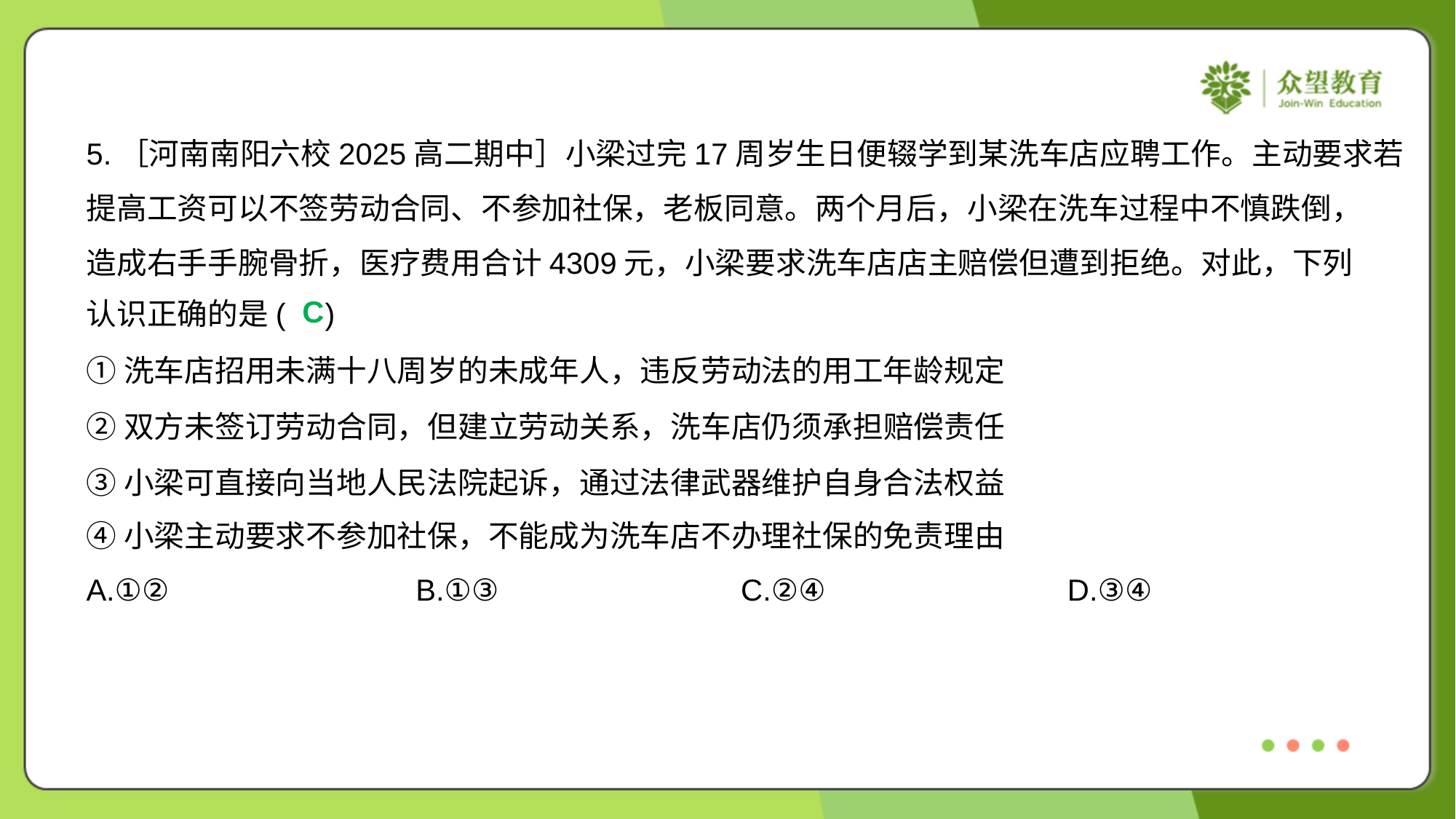

5.［河南南阳六校2025高二期中］小梁过完17周岁生日便辍学到某洗车店应聘工作。主动要求若
提高工资可以不签劳动合同、不参加社保，老板同意。两个月后，小梁在洗车过程中不慎跌倒，
造成右手手腕骨折，医疗费用合计4309元，小梁要求洗车店店主赔偿但遭到拒绝。对此，下列
认识正确的是(     )
C
①洗车店招用未满十八周岁的未成年人，违反劳动法的用工年龄规定
②双方未签订劳动合同，但建立劳动关系，洗车店仍须承担赔偿责任
③小梁可直接向当地人民法院起诉，通过法律武器维护自身合法权益
④小梁主动要求不参加社保，不能成为洗车店不办理社保的免责理由
A.①②	B.①③	C.②④	D.③④